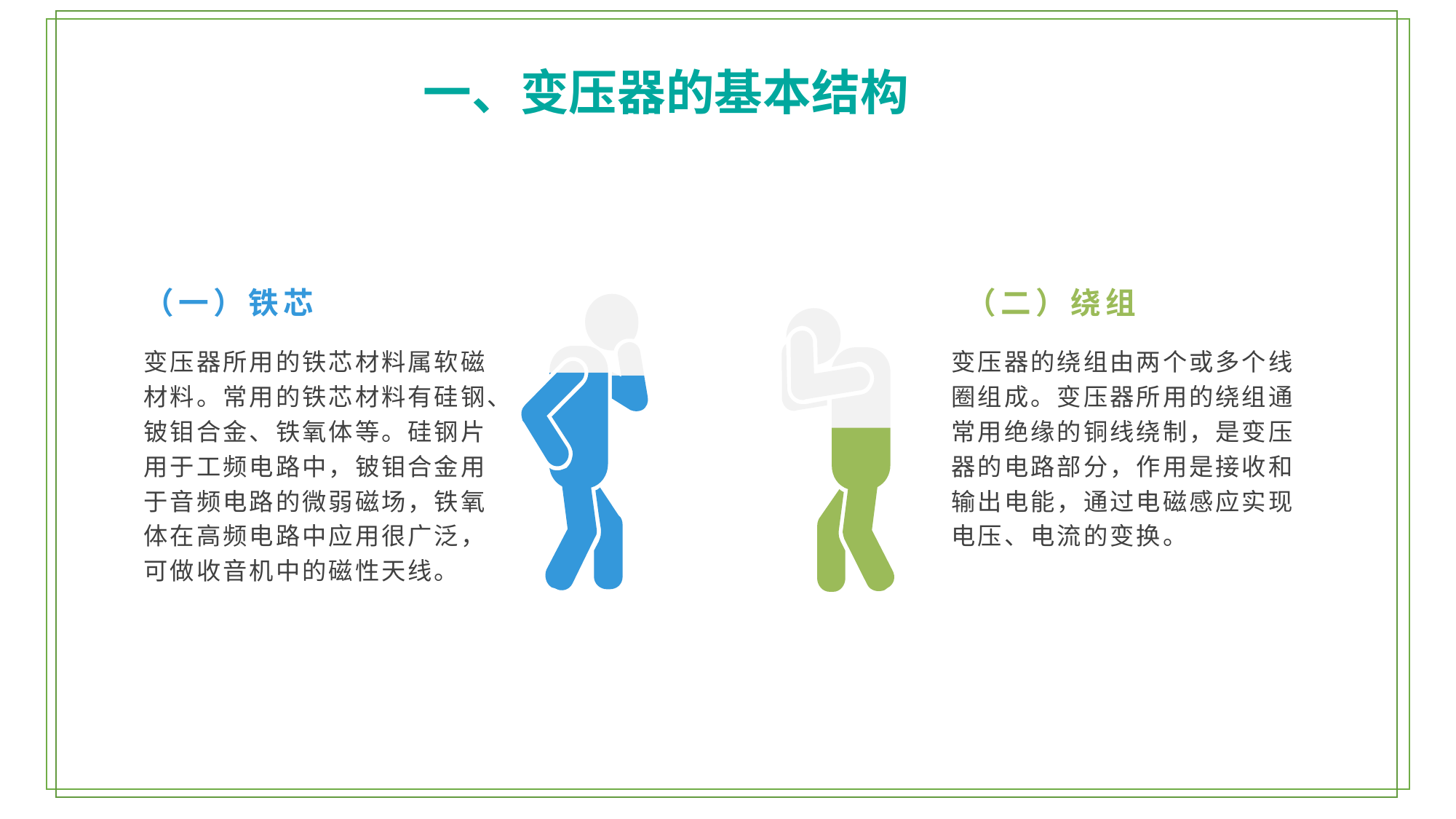

一、变压器的基本结构
（一）铁芯
（二）绕组
变压器所用的铁芯材料属软磁材料。常用的铁芯材料有硅钢、铍钼合金、铁氧体等。硅钢片用于工频电路中，铍钼合金用于音频电路的微弱磁场，铁氧体在高频电路中应用很广泛，可做收音机中的磁性天线。
变压器的绕组由两个或多个线圈组成。变压器所用的绕组通常用绝缘的铜线绕制，是变压器的电路部分，作用是接收和输出电能，通过电磁感应实现电压、电流的变换。